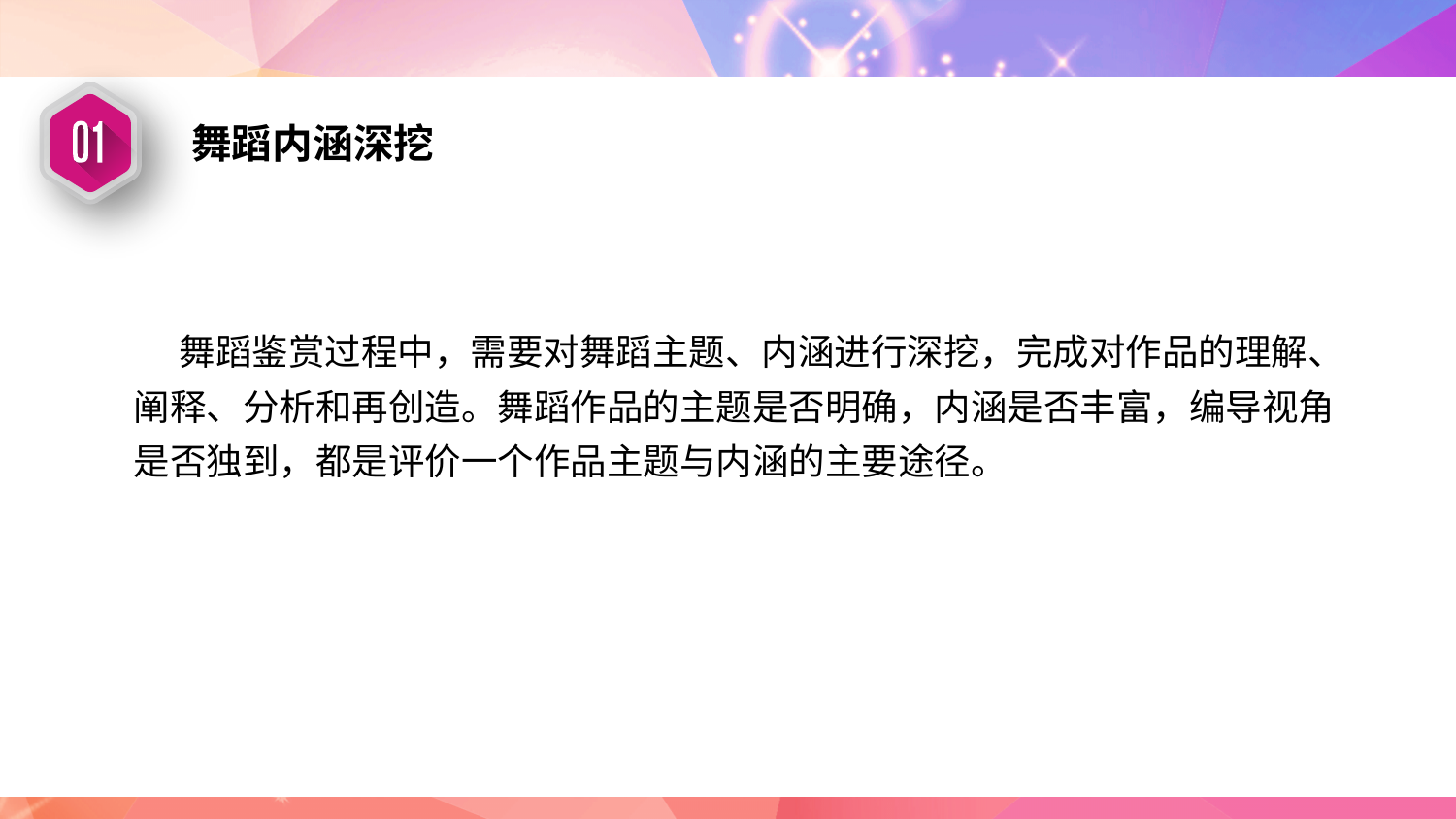

舞蹈内涵深挖
    舞蹈鉴赏过程中，需要对舞蹈主题、内涵进行深挖，完成对作品的理解、阐释、分析和再创造。舞蹈作品的主题是否明确，内涵是否丰富，编导视角是否独到，都是评价一个作品主题与内涵的主要途径。